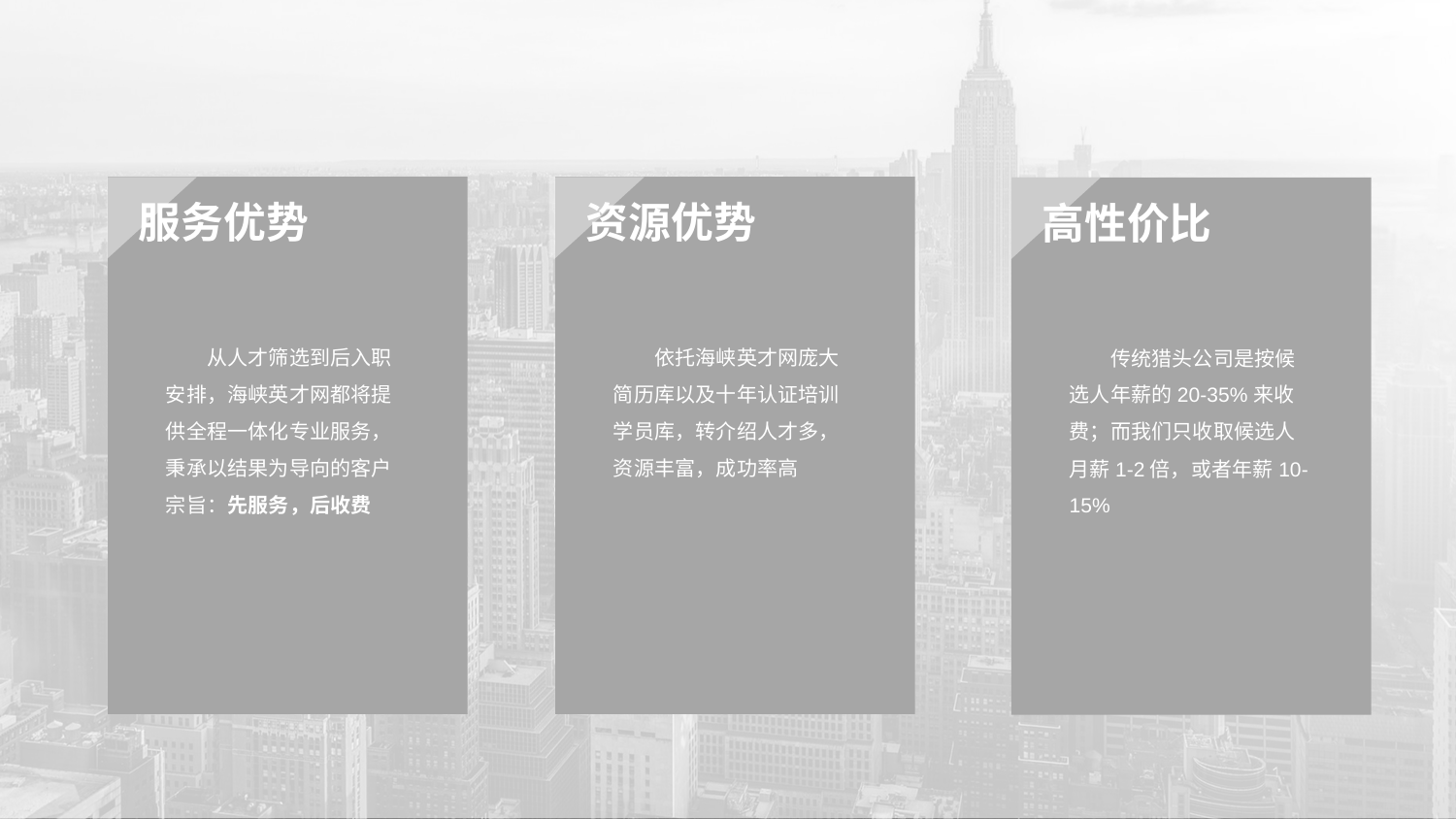

服务优势
　　从人才筛选到后入职安排，海峡英才网都将提供全程一体化专业服务，秉承以结果为导向的客户宗旨：先服务，后收费

资源优势
　　依托海峡英才网庞大简历库以及十年认证培训学员库，转介绍人才多，资源丰富，成功率高

高性价比
　　传统猎头公司是按候选人年薪的20-35%来收费；而我们只收取候选人月薪1-2倍，或者年薪10-15%
YOUR TITLE
Add your text here and write down your opinion here